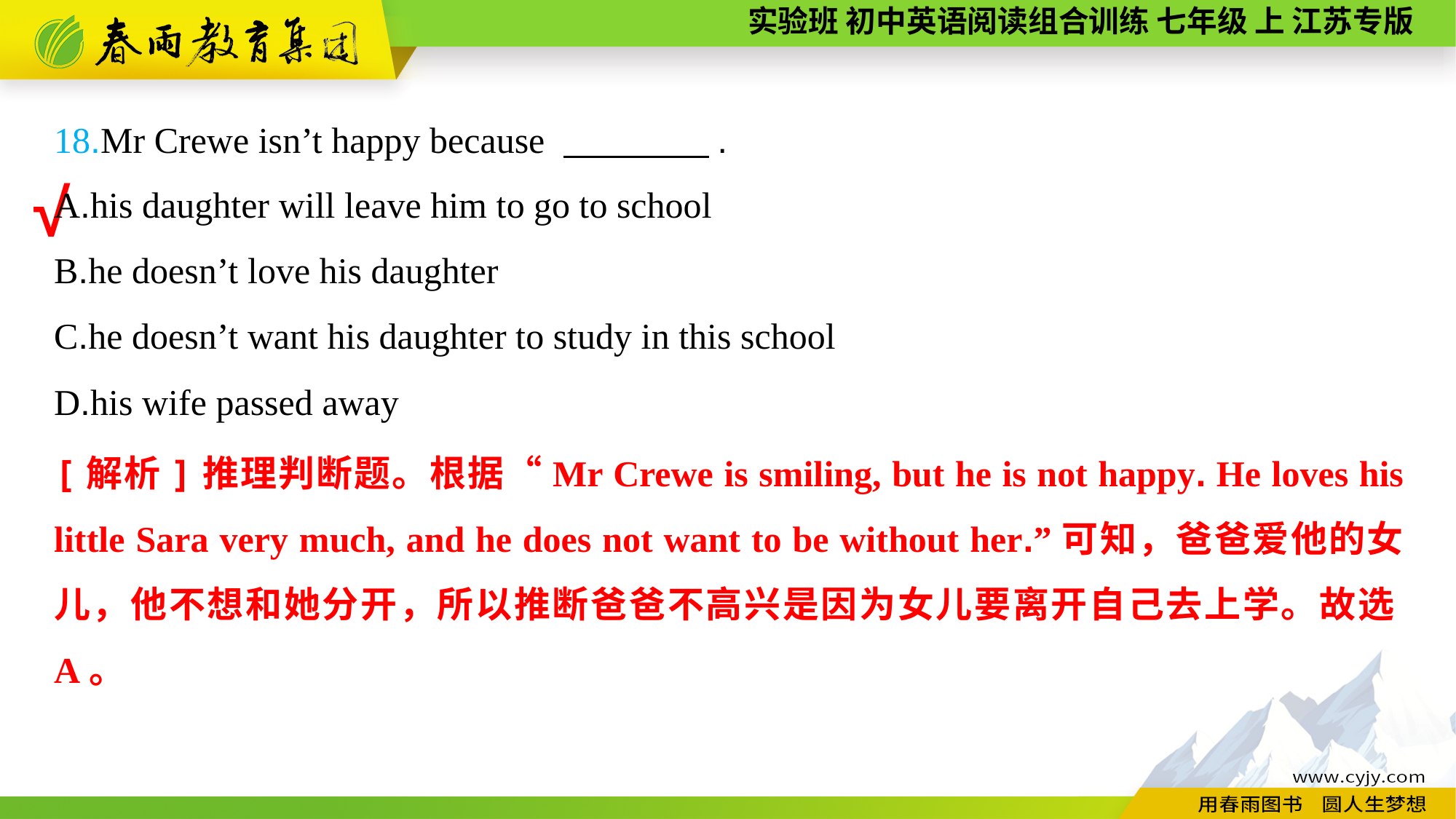

18.Mr Crewe isn’t happy because 　　　　.
A.his daughter will leave him to go to school
B.he doesn’t love his daughter
C.he doesn’t want his daughter to study in this school
D.his wife passed away
√
[解析]推理判断题。根据“Mr Crewe is smiling, but he is not happy. He loves his little Sara very much, and he does not want to be without her.”可知，爸爸爱他的女儿，他不想和她分开，所以推断爸爸不高兴是因为女儿要离开自己去上学。故选A。